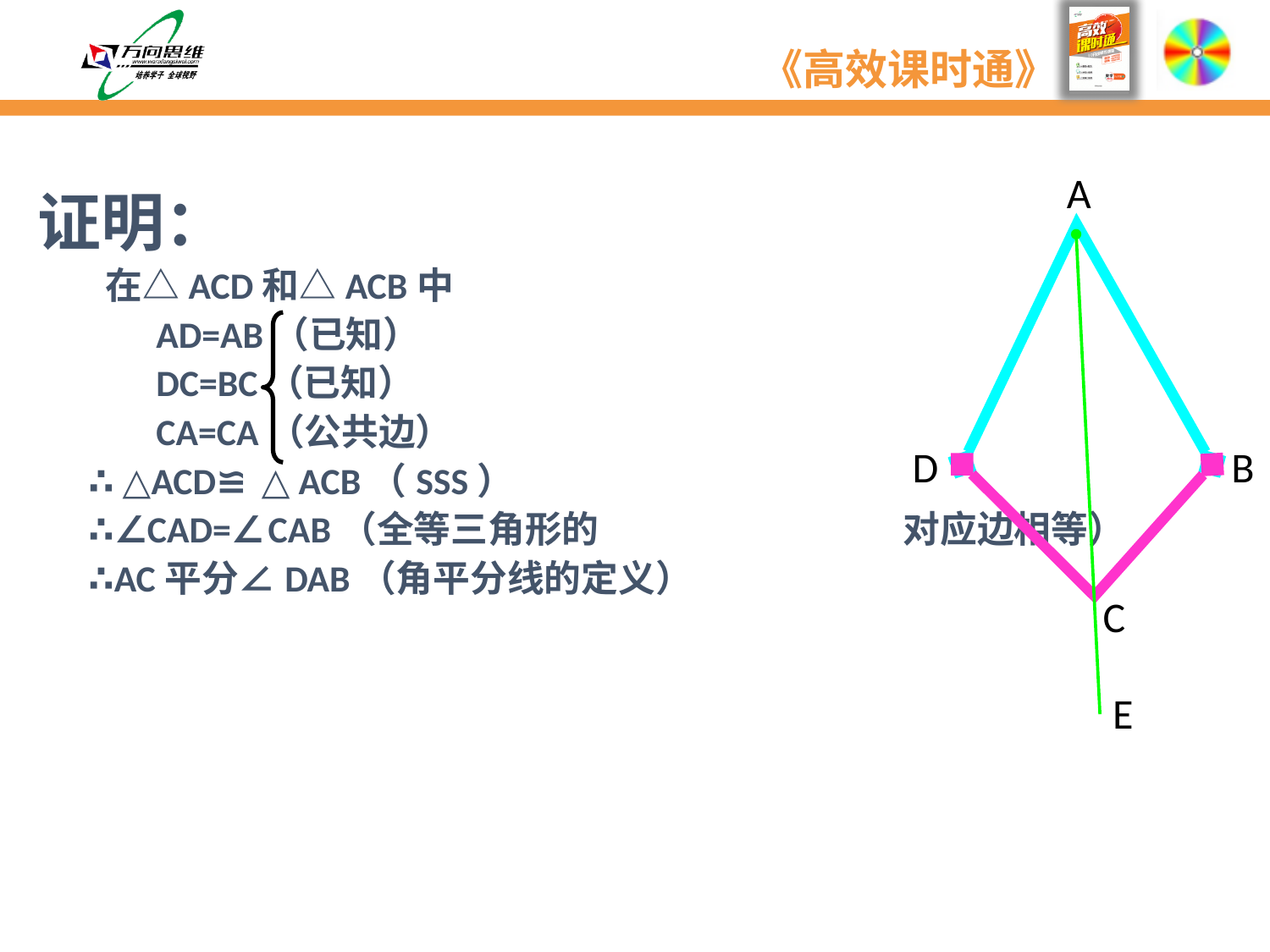

A

D
B

C
E
证明：
       在△ACD和△ACB中
              AD=AB（已知）
              DC=BC（已知）
              CA=CA（公共边）
      ∴ △ACD≌ △ACB（SSS）
      ∴∠CAD=∠CAB（全等三角形的                                    对应边相等）
      ∴AC平分∠DAB（角平分线的定义）